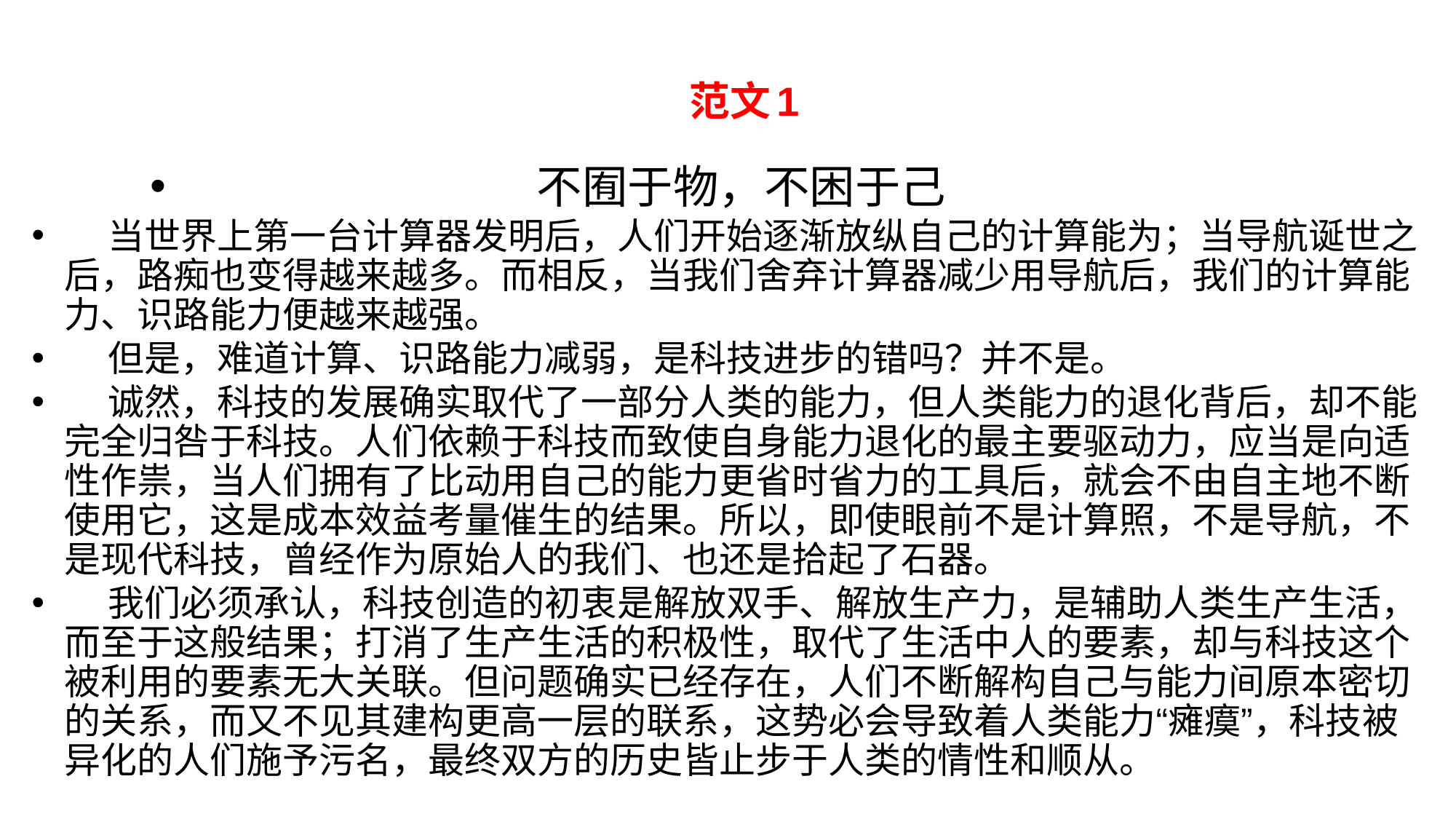

# 范文1
不囿于物，不困于己
    当世界上第一台计算器发明后，人们开始逐渐放纵自己的计算能为；当导航诞世之后，路痴也变得越来越多。而相反，当我们舍弃计算器减少用导航后，我们的计算能力、识路能力便越来越强。
    但是，难道计算、识路能力减弱，是科技进步的错吗？并不是。
    诚然，科技的发展确实取代了一部分人类的能力，但人类能力的退化背后，却不能完全归咎于科技。人们依赖于科技而致使自身能力退化的最主要驱动力，应当是向适性作祟，当人们拥有了比动用自己的能力更省时省力的工具后，就会不由自主地不断使用它，这是成本效益考量催生的结果。所以，即使眼前不是计算照，不是导航，不是现代科技，曾经作为原始人的我们、也还是拾起了石器。
    我们必须承认，科技创造的初衷是解放双手、解放生产力，是辅助人类生产生活，而至于这般结果；打消了生产生活的积极性，取代了生活中人的要素，却与科技这个被利用的要素无大关联。但问题确实已经存在，人们不断解构自己与能力间原本密切的关系，而又不见其建构更高一层的联系，这势必会导致着人类能力“瘫瘼”，科技被异化的人们施予污名，最终双方的历史皆止步于人类的情性和顺从。